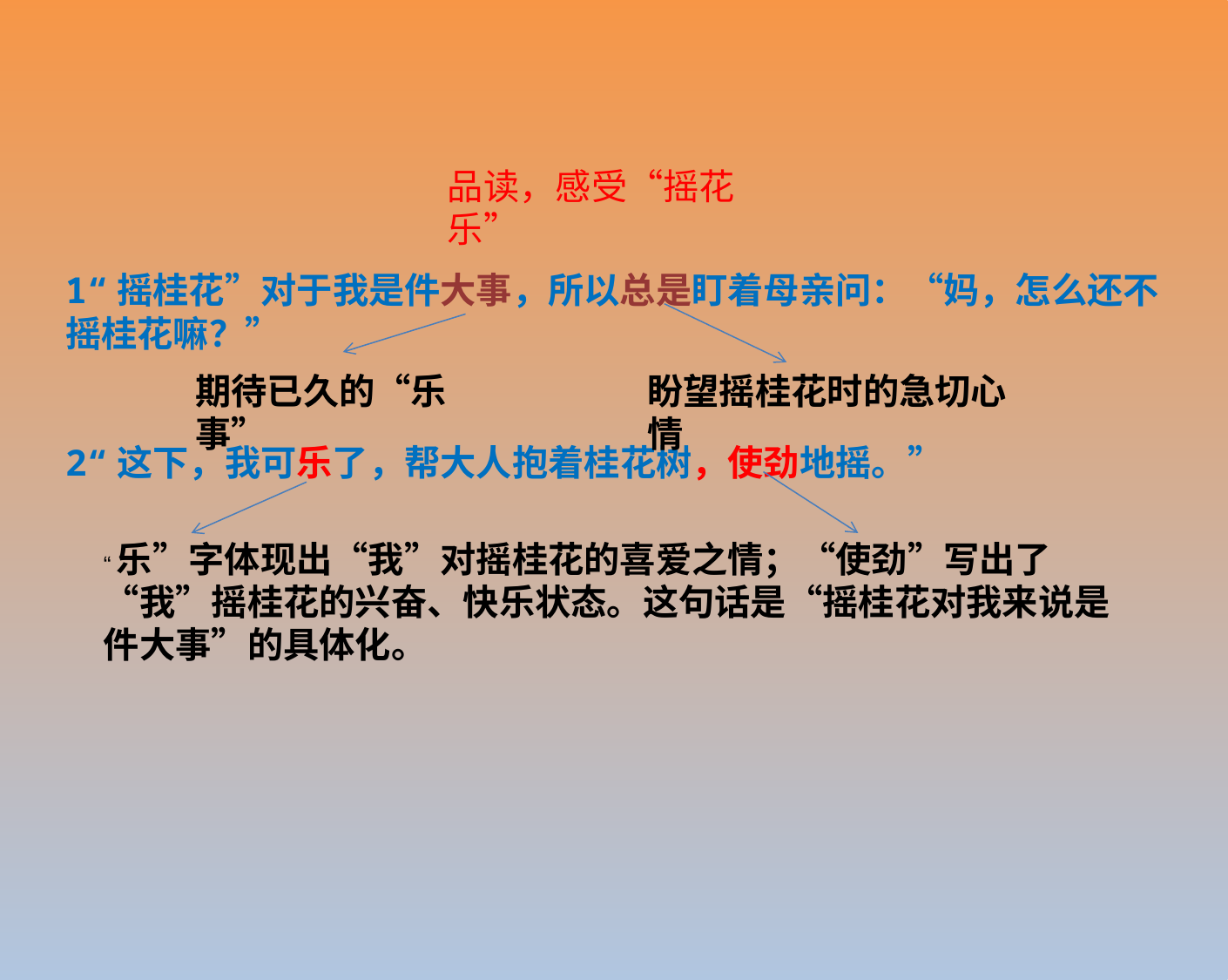

品读，感受“摇花乐”
1“摇桂花”对于我是件大事，所以总是盯着母亲问：“妈，怎么还不摇桂花嘛？”

2“这下，我可乐了，帮大人抱着桂花树，使劲地摇。”

期待已久的“乐事”
盼望摇桂花时的急切心情
“乐”字体现出“我”对摇桂花的喜爱之情；“使劲”写出了“我”摇桂花的兴奋、快乐状态。这句话是“摇桂花对我来说是件大事”的具体化。